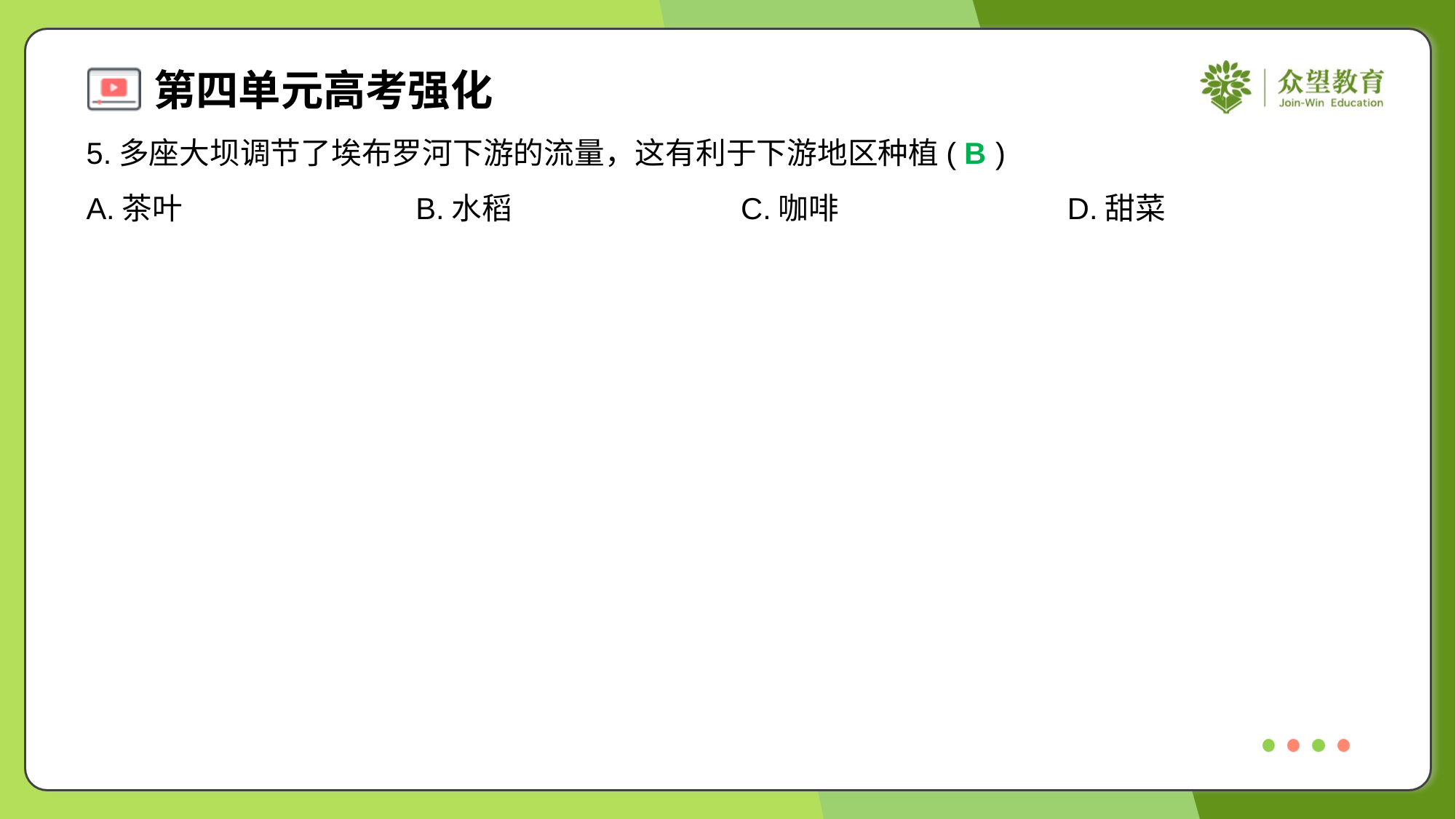

5.多座大坝调节了埃布罗河下游的流量，这有利于下游地区种植(     )
B
A.茶叶	B.水稻	C.咖啡	D.甜菜